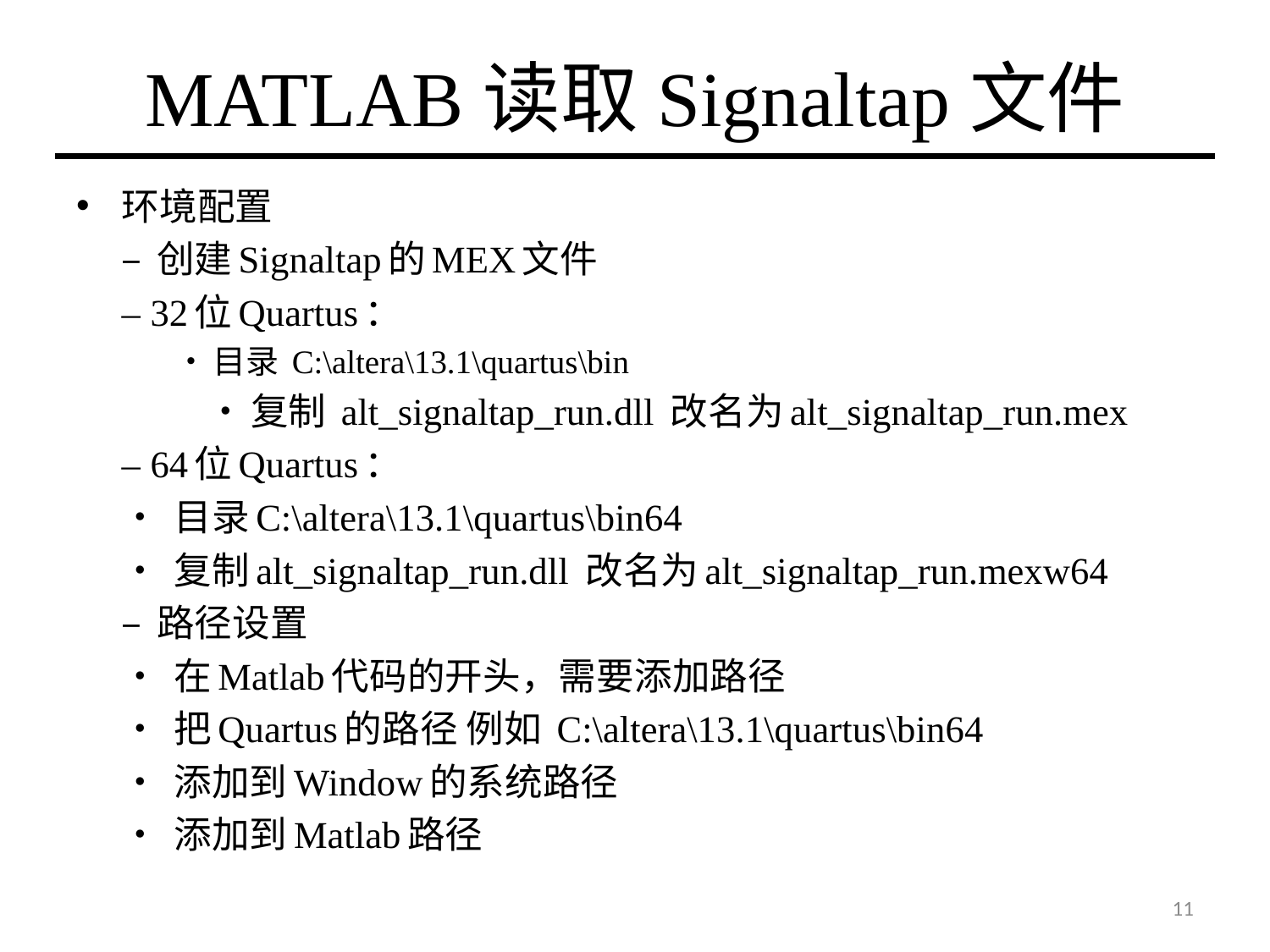

# MATLAB读取Signaltap文件
环境配置
	– 创建Signaltap的MEX文件
	– 32位Quartus：
 		•目录 C:\altera\13.1\quartus\bin
	 	•复制 alt_signaltap_run.dll 改名为alt_signaltap_run.mex
	– 64位Quartus：
		• 目录C:\altera\13.1\quartus\bin64
		• 复制alt_signaltap_run.dll 改名为alt_signaltap_run.mexw64
	– 路径设置
		• 在Matlab代码的开头，需要添加路径
		• 把Quartus的路径 例如 C:\altera\13.1\quartus\bin64
		• 添加到Window的系统路径
		• 添加到Matlab路径
11